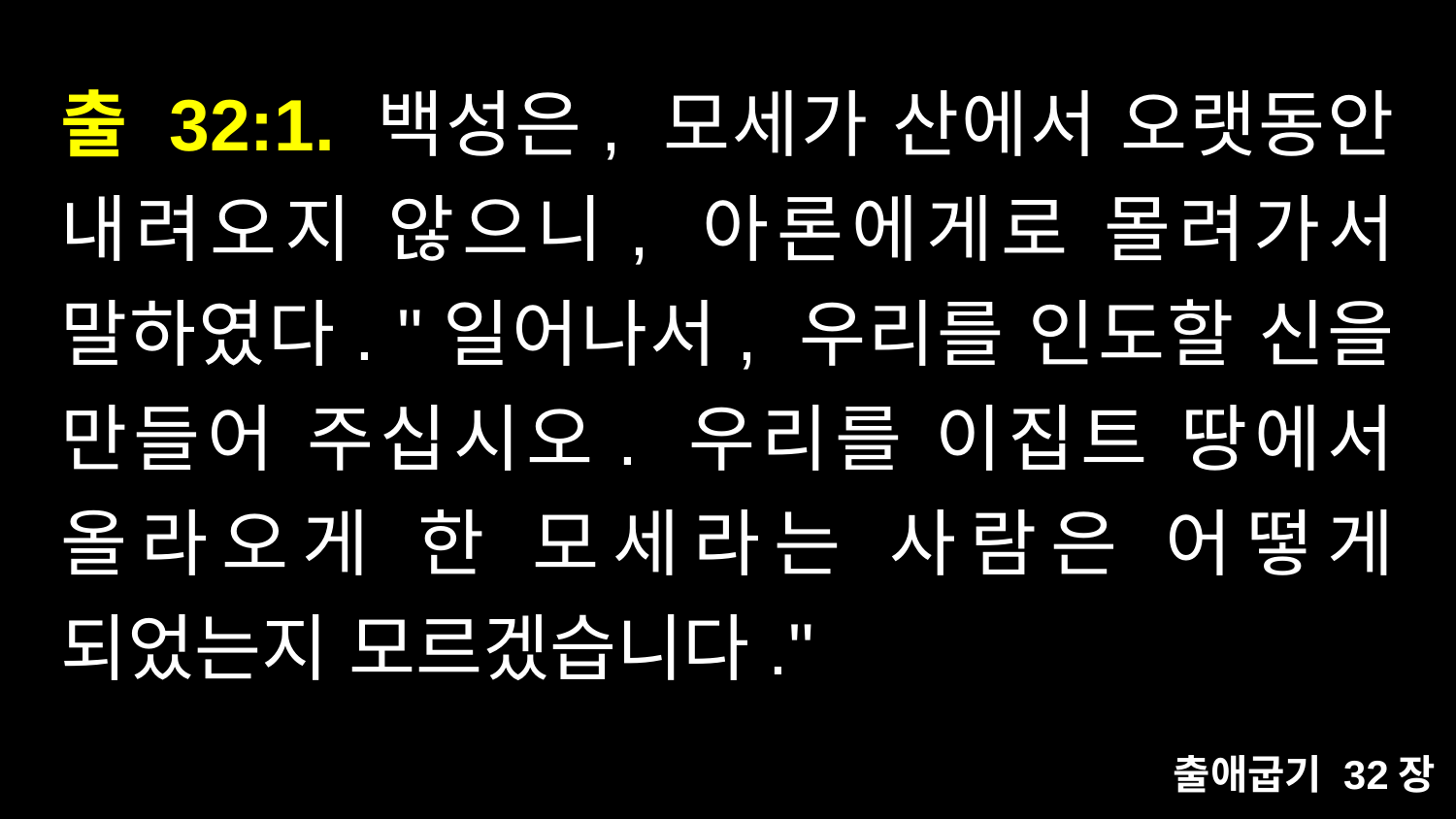

# 출 32:1. 백성은, 모세가 산에서 오랫동안 내려오지 않으니, 아론에게로 몰려가서 말하였다. "일어나서, 우리를 인도할 신을 만들어 주십시오. 우리를 이집트 땅에서 올라오게 한 모세라는 사람은 어떻게 되었는지 모르겠습니다."
출애굽기 32장